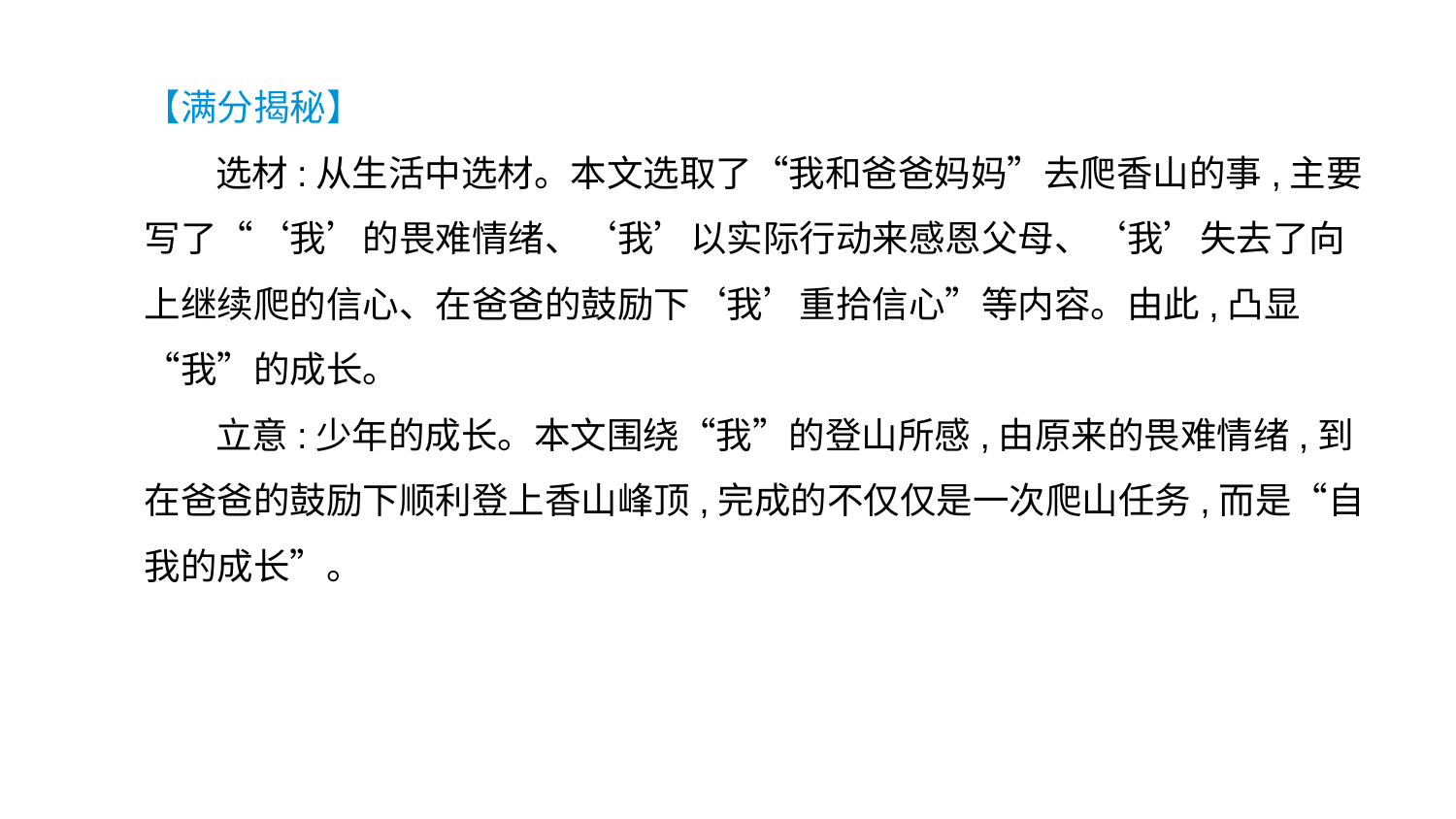

【满分揭秘】
选材:从生活中选材。本文选取了“我和爸爸妈妈”去爬香山的事,主要写了“‘我’的畏难情绪、‘我’以实际行动来感恩父母、‘我’失去了向上继续爬的信心、在爸爸的鼓励下‘我’重拾信心”等内容。由此,凸显“我”的成长。
立意:少年的成长。本文围绕“我”的登山所感,由原来的畏难情绪,到在爸爸的鼓励下顺利登上香山峰顶,完成的不仅仅是一次爬山任务,而是“自我的成长”。